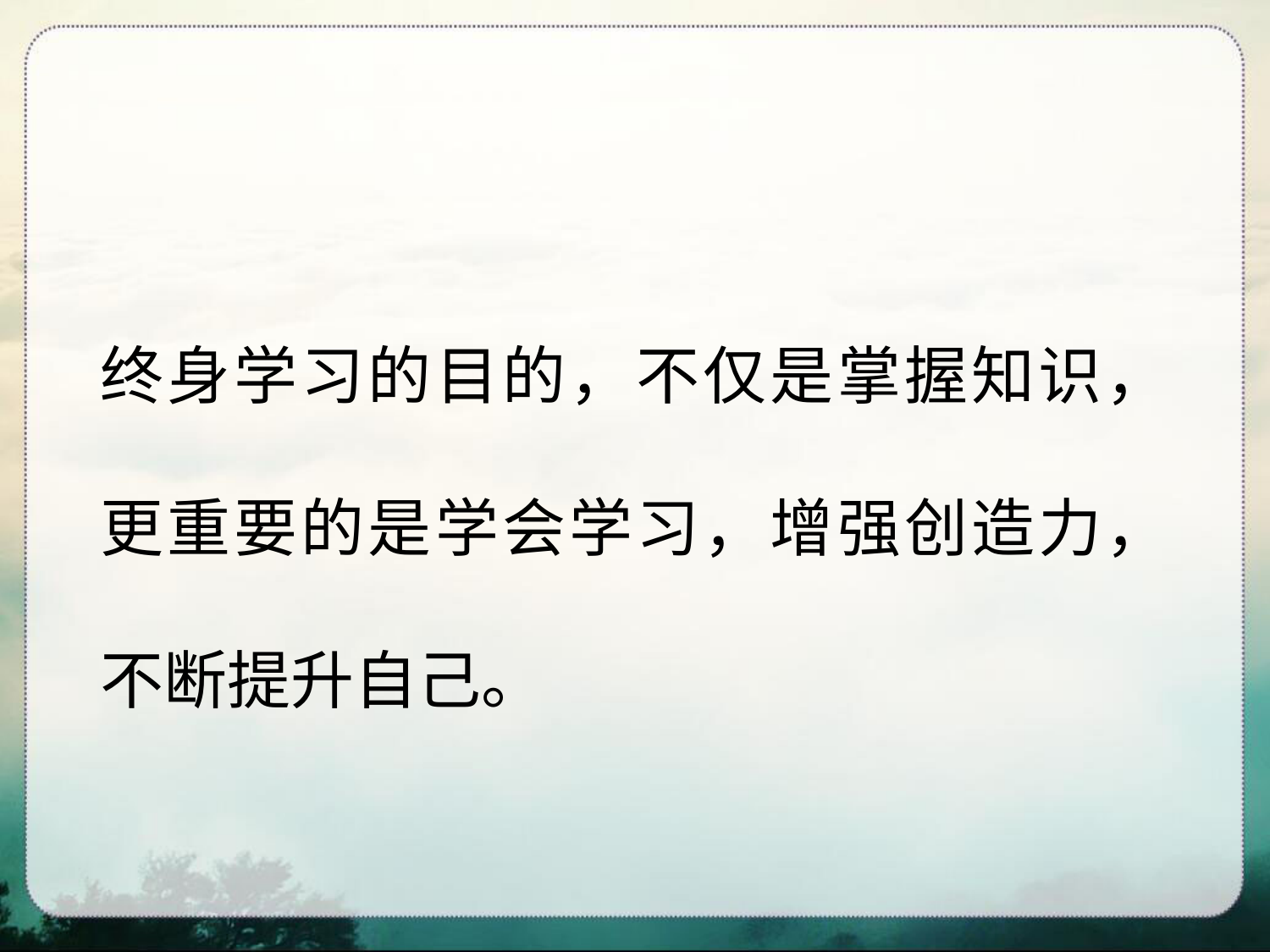

#
终身学习的目的，不仅是掌握知识，更重要的是学会学习，增强创造力，不断提升自己。